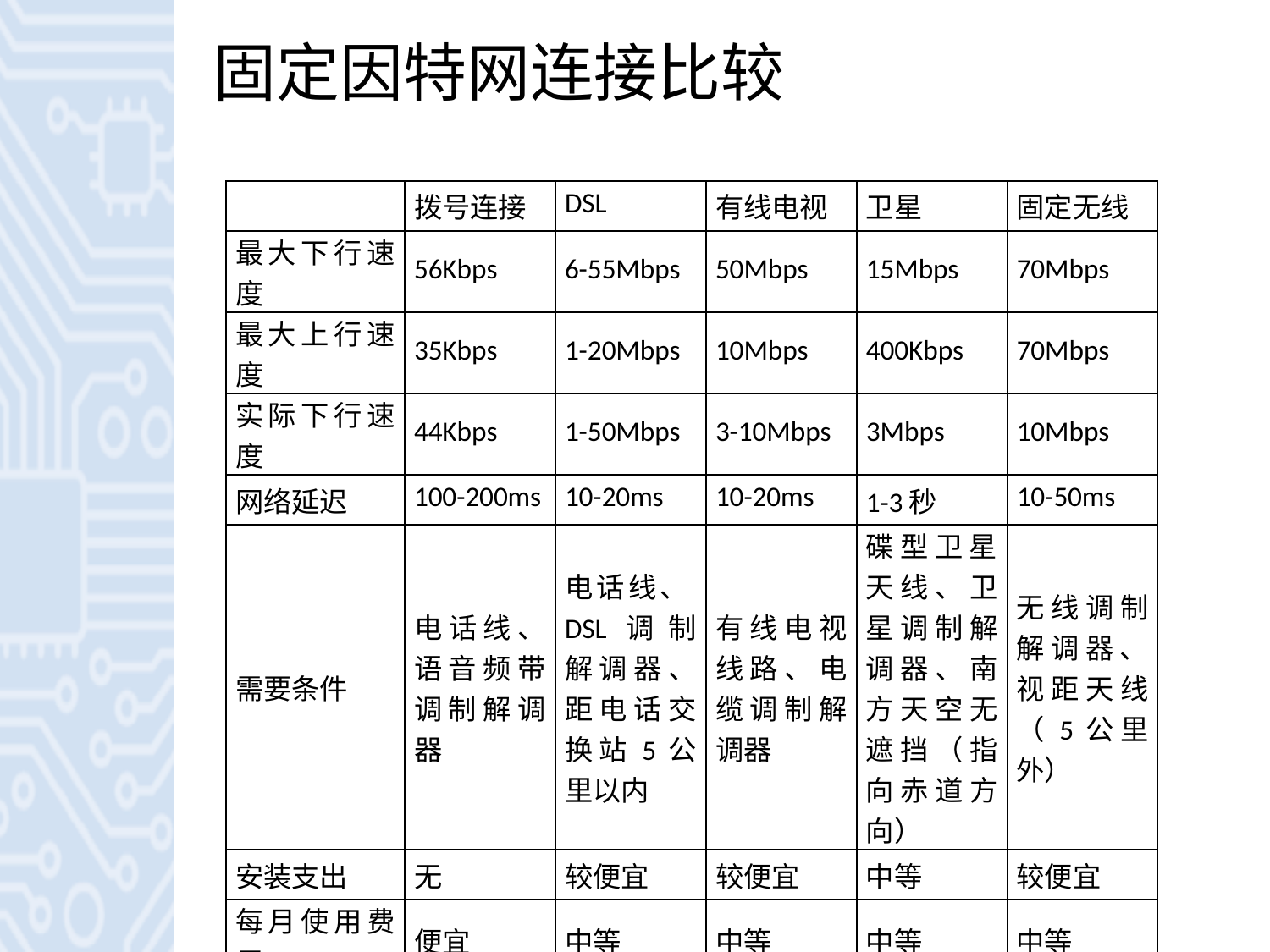

# 固定因特网连接比较
|  | 拨号连接 | DSL | 有线电视 | 卫星 | 固定无线 |
| --- | --- | --- | --- | --- | --- |
| 最大下行速度 | 56Kbps | 6-55Mbps | 50Mbps | 15Mbps | 70Mbps |
| 最大上行速度 | 35Kbps | 1-20Mbps | 10Mbps | 400Kbps | 70Mbps |
| 实际下行速度 | 44Kbps | 1-50Mbps | 3-10Mbps | 3Mbps | 10Mbps |
| 网络延迟 | 100-200ms | 10-20ms | 10-20ms | 1-3秒 | 10-50ms |
| 需要条件 | 电话线、语音频带调制解调器 | 电话线、DSL调制解调器、距电话交换站5公里以内 | 有线电视线路、电缆调制解调器 | 碟型卫星天线、卫星调制解调器、南方天空无遮挡（指向赤道方向） | 无线调制解调器、视距天线（5公里外） |
| 安装支出 | 无 | 较便宜 | 较便宜 | 中等 | 较便宜 |
| 每月使用费用 | 便宜 | 中等 | 中等 | 中等 | 中等 |